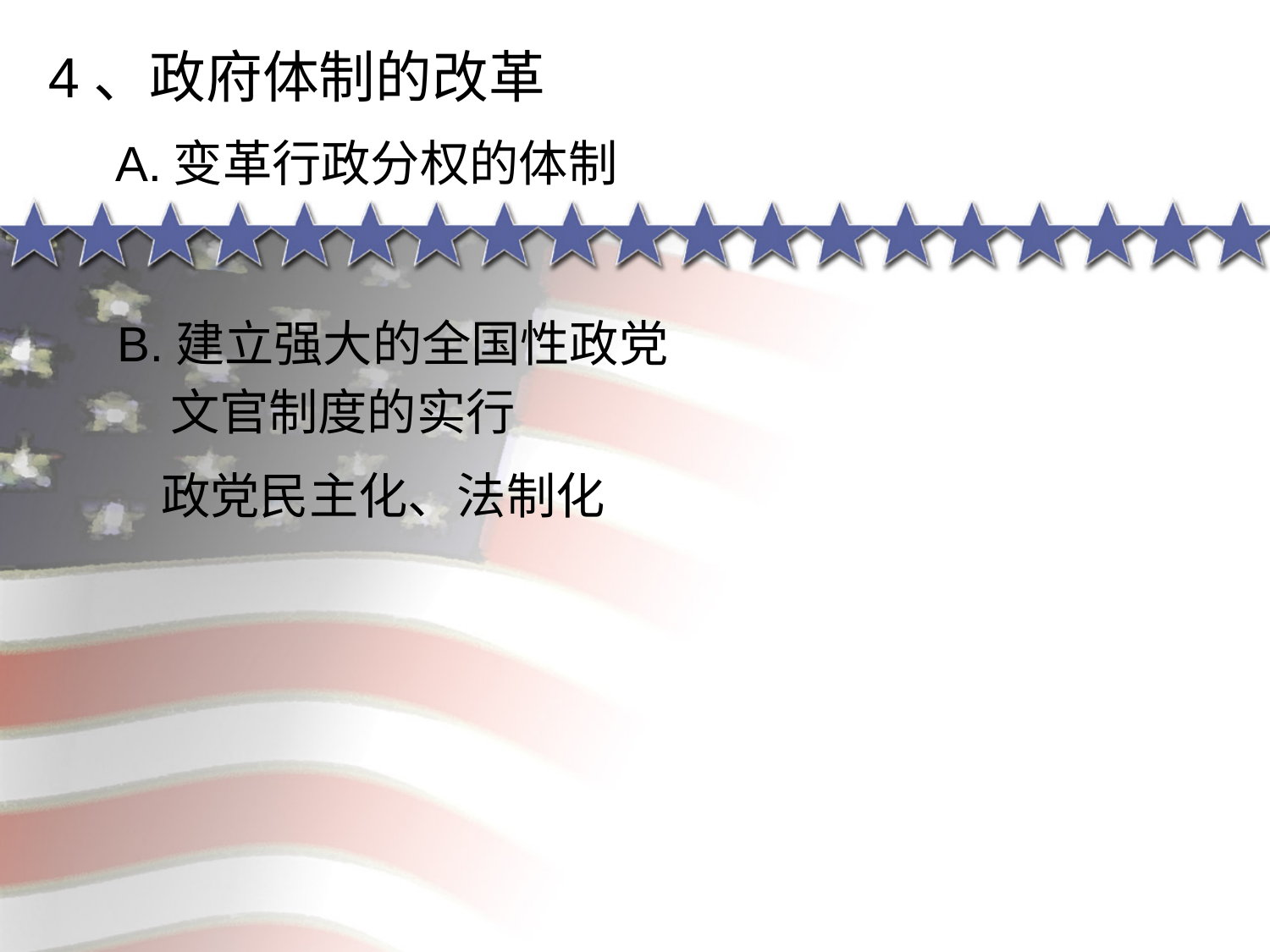

4、政府体制的改革

     B.建立强大的全国性政党

 A.变革行政分权的体制
文官制度的实行
政党民主化、法制化